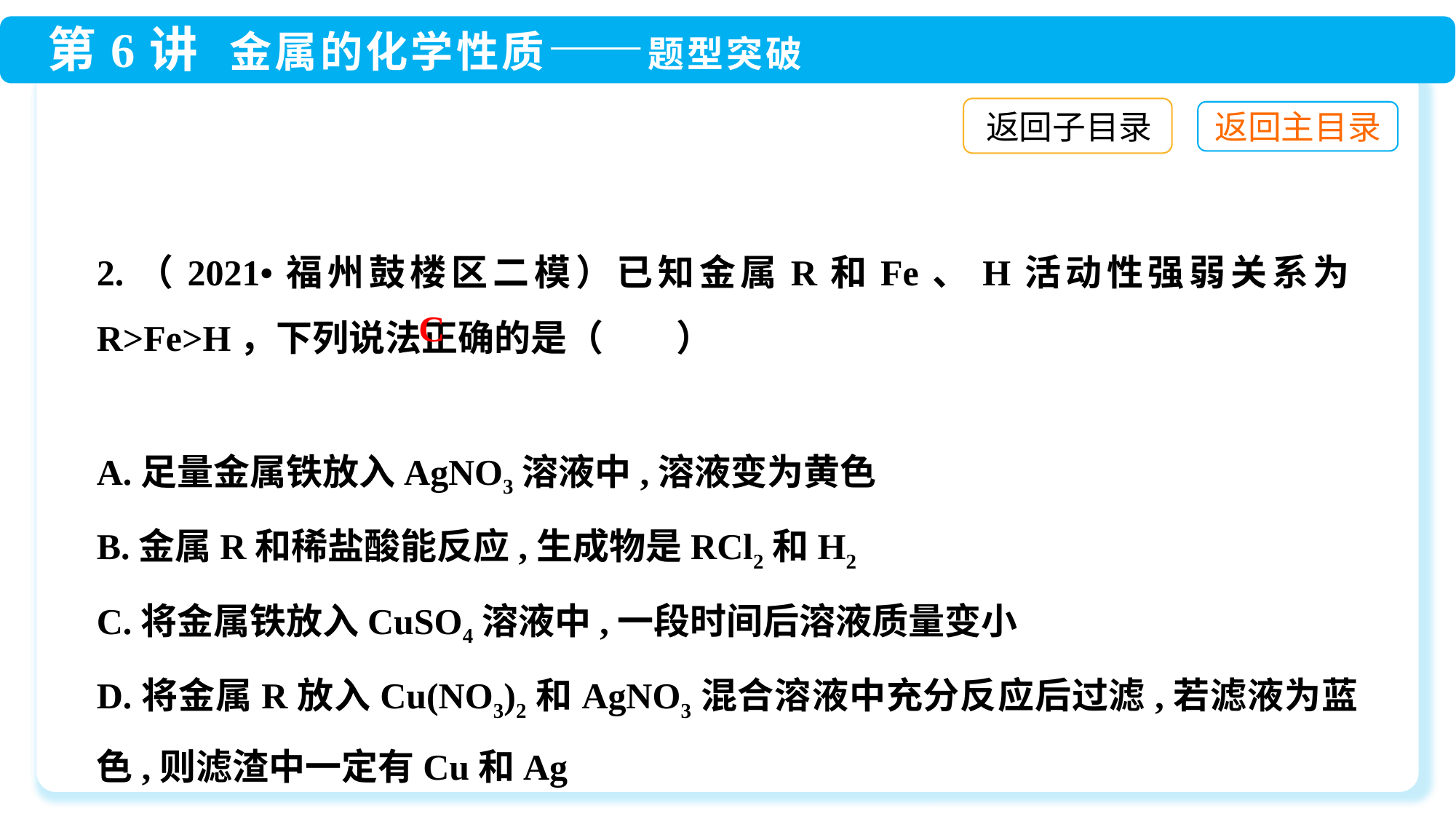

返回子目录
2.（2021•福州鼓楼区二模）已知金属R和Fe、H活动性强弱关系为R>Fe>H，下列说法正确的是（　　）

A.足量金属铁放入AgNO3溶液中,溶液变为黄色
B.金属R和稀盐酸能反应,生成物是RCl2和H2
C.将金属铁放入CuSO4溶液中,一段时间后溶液质量变小
D.将金属R放入Cu(NO3)2和AgNO3混合溶液中充分反应后过滤,若滤液为蓝色,则滤渣中一定有Cu和Ag
C